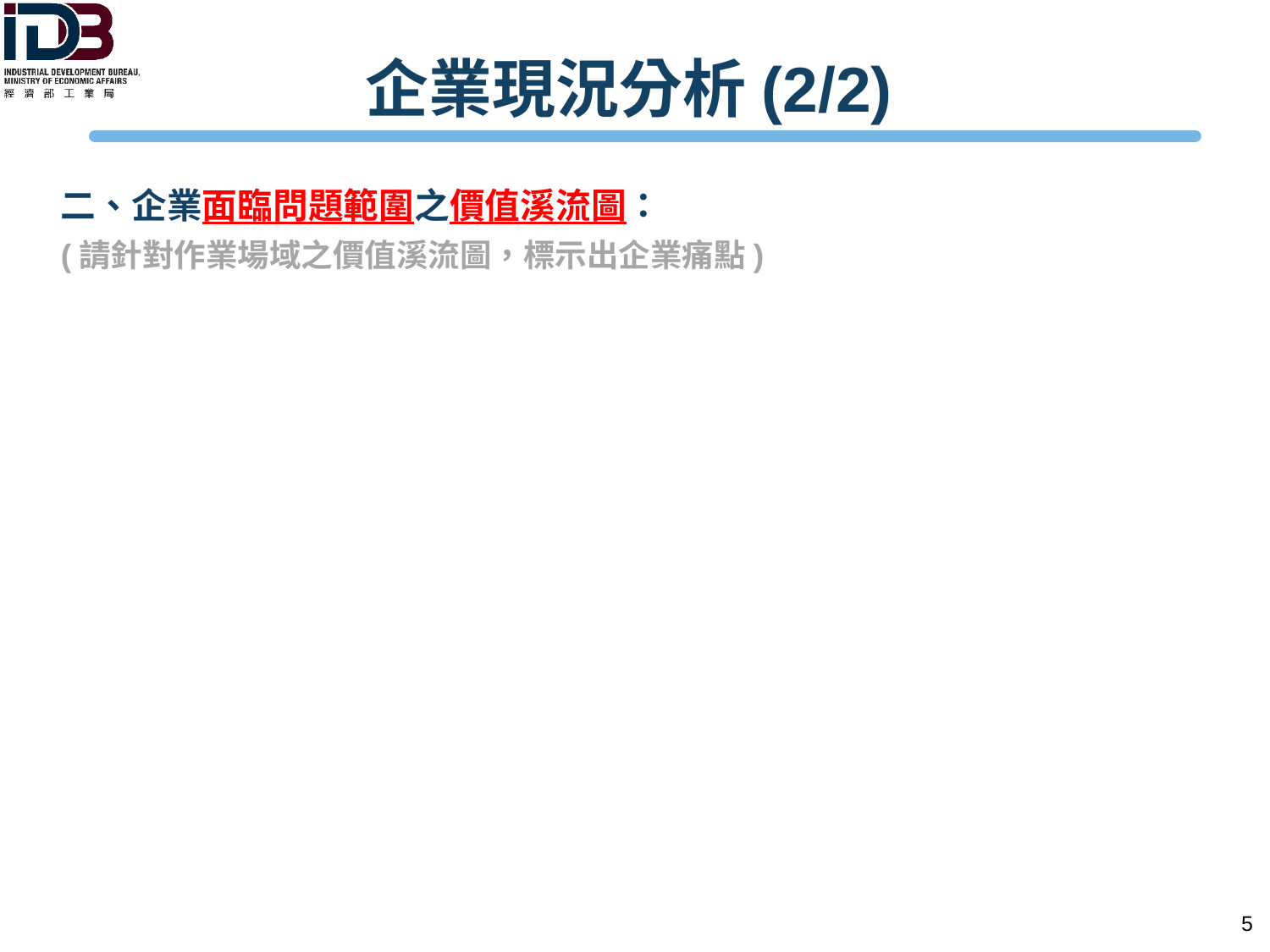

# 企業現況分析(2/2)
二、企業面臨問題範圍之價值溪流圖：
(請針對作業場域之價值溪流圖，標示出企業痛點)
5